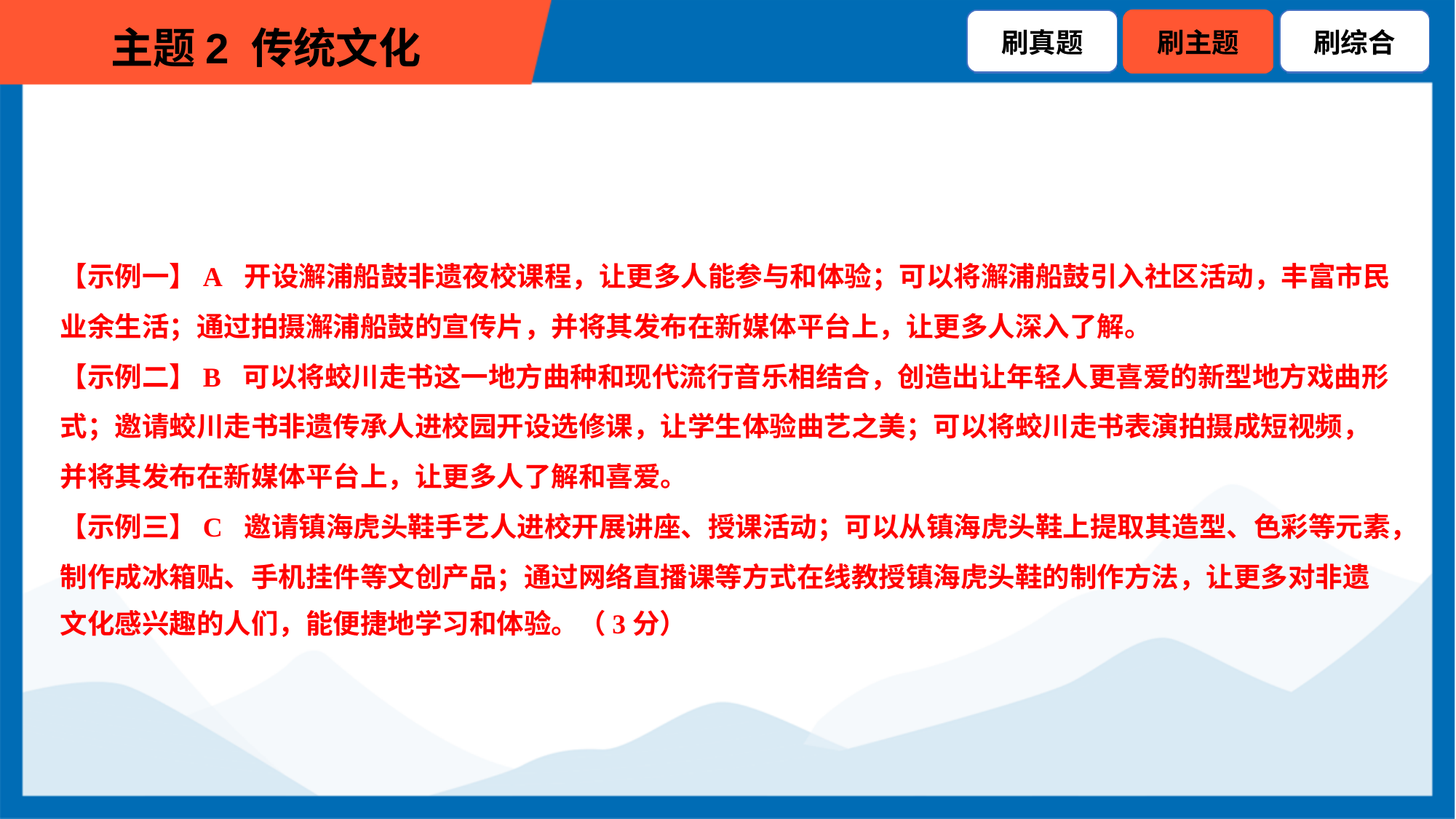

【示例一】A  开设澥浦船鼓非遗夜校课程，让更多人能参与和体验；可以将澥浦船鼓引入社区活动，丰富市民
业余生活；通过拍摄澥浦船鼓的宣传片，并将其发布在新媒体平台上，让更多人深入了解。
【示例二】B  可以将蛟川走书这一地方曲种和现代流行音乐相结合，创造出让年轻人更喜爱的新型地方戏曲形
式；邀请蛟川走书非遗传承人进校园开设选修课，让学生体验曲艺之美；可以将蛟川走书表演拍摄成短视频，
并将其发布在新媒体平台上，让更多人了解和喜爱。
【示例三】C  邀请镇海虎头鞋手艺人进校开展讲座、授课活动；可以从镇海虎头鞋上提取其造型、色彩等元素，
制作成冰箱贴、手机挂件等文创产品；通过网络直播课等方式在线教授镇海虎头鞋的制作方法，让更多对非遗
文化感兴趣的人们，能便捷地学习和体验。（3分）